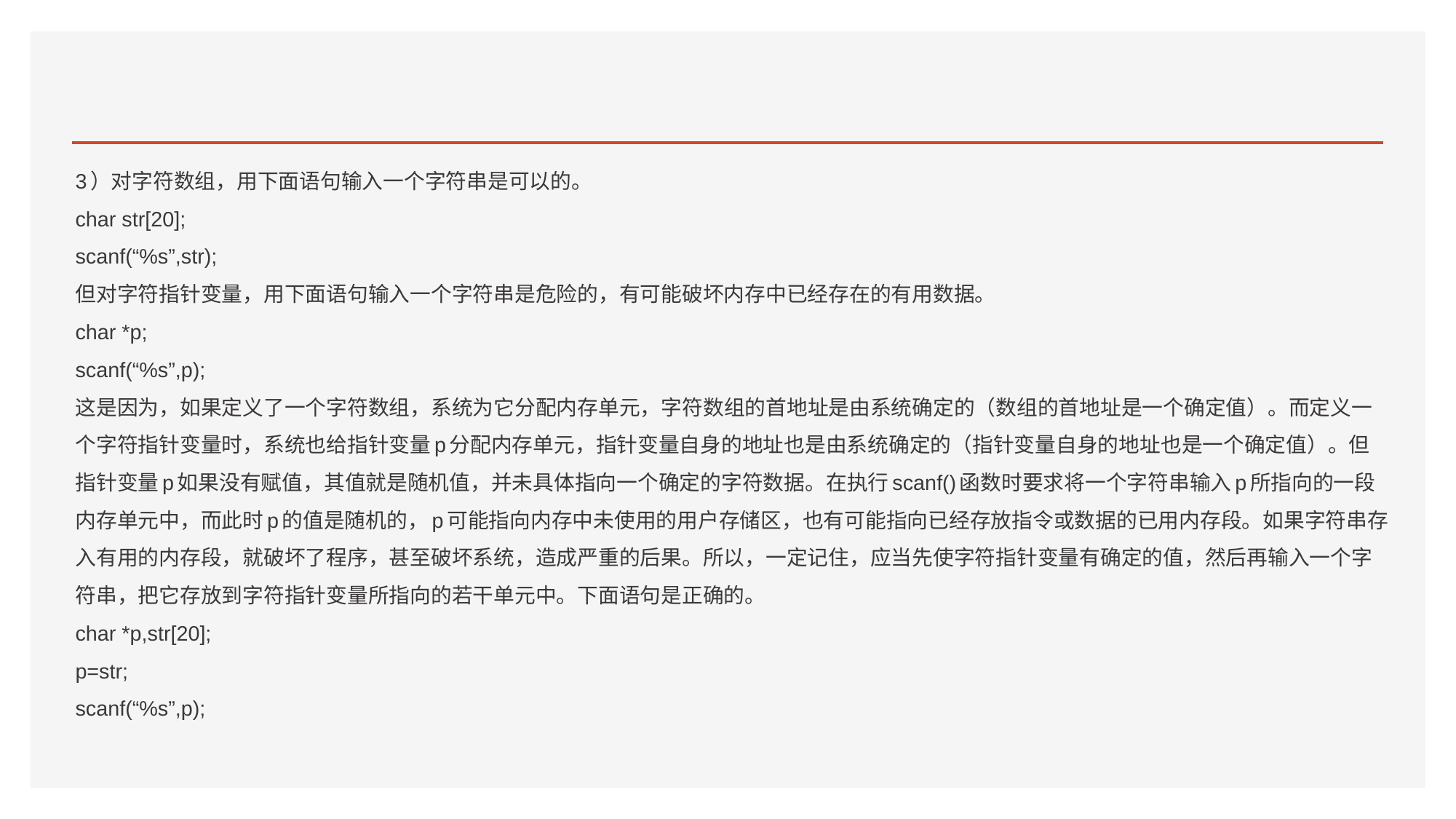

#
3）对字符数组，用下面语句输入一个字符串是可以的。
char str[20];
scanf(“%s”,str);
但对字符指针变量，用下面语句输入一个字符串是危险的，有可能破坏内存中已经存在的有用数据。
char *p;
scanf(“%s”,p);
这是因为，如果定义了一个字符数组，系统为它分配内存单元，字符数组的首地址是由系统确定的（数组的首地址是一个确定值）。而定义一个字符指针变量时，系统也给指针变量p分配内存单元，指针变量自身的地址也是由系统确定的（指针变量自身的地址也是一个确定值）。但指针变量p如果没有赋值，其值就是随机值，并未具体指向一个确定的字符数据。在执行scanf()函数时要求将一个字符串输入p所指向的一段内存单元中，而此时p的值是随机的，p可能指向内存中未使用的用户存储区，也有可能指向已经存放指令或数据的已用内存段。如果字符串存入有用的内存段，就破坏了程序，甚至破坏系统，造成严重的后果。所以，一定记住，应当先使字符指针变量有确定的值，然后再输入一个字符串，把它存放到字符指针变量所指向的若干单元中。下面语句是正确的。
char *p,str[20];
p=str;
scanf(“%s”,p);